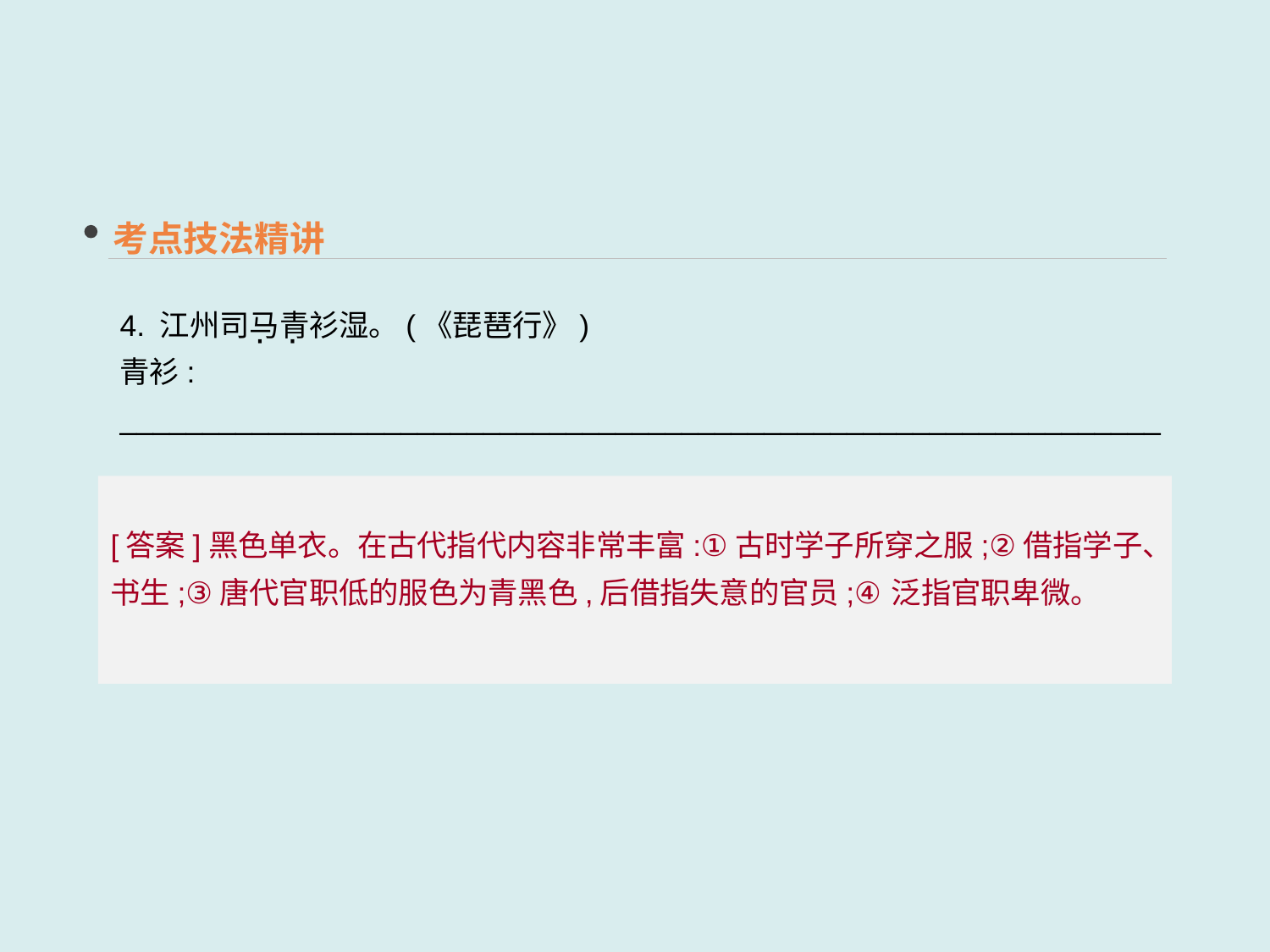

考点技法精讲

4. 江州司马青衫湿。(《琵琶行》)
青衫: _________________________________________________________________________

 ·  ·

[答案]黑色单衣。在古代指代内容非常丰富:①古时学子所穿之服;②借指学子、书生;③唐代官职低的服色为青黑色,后借指失意的官员;④泛指官职卑微。